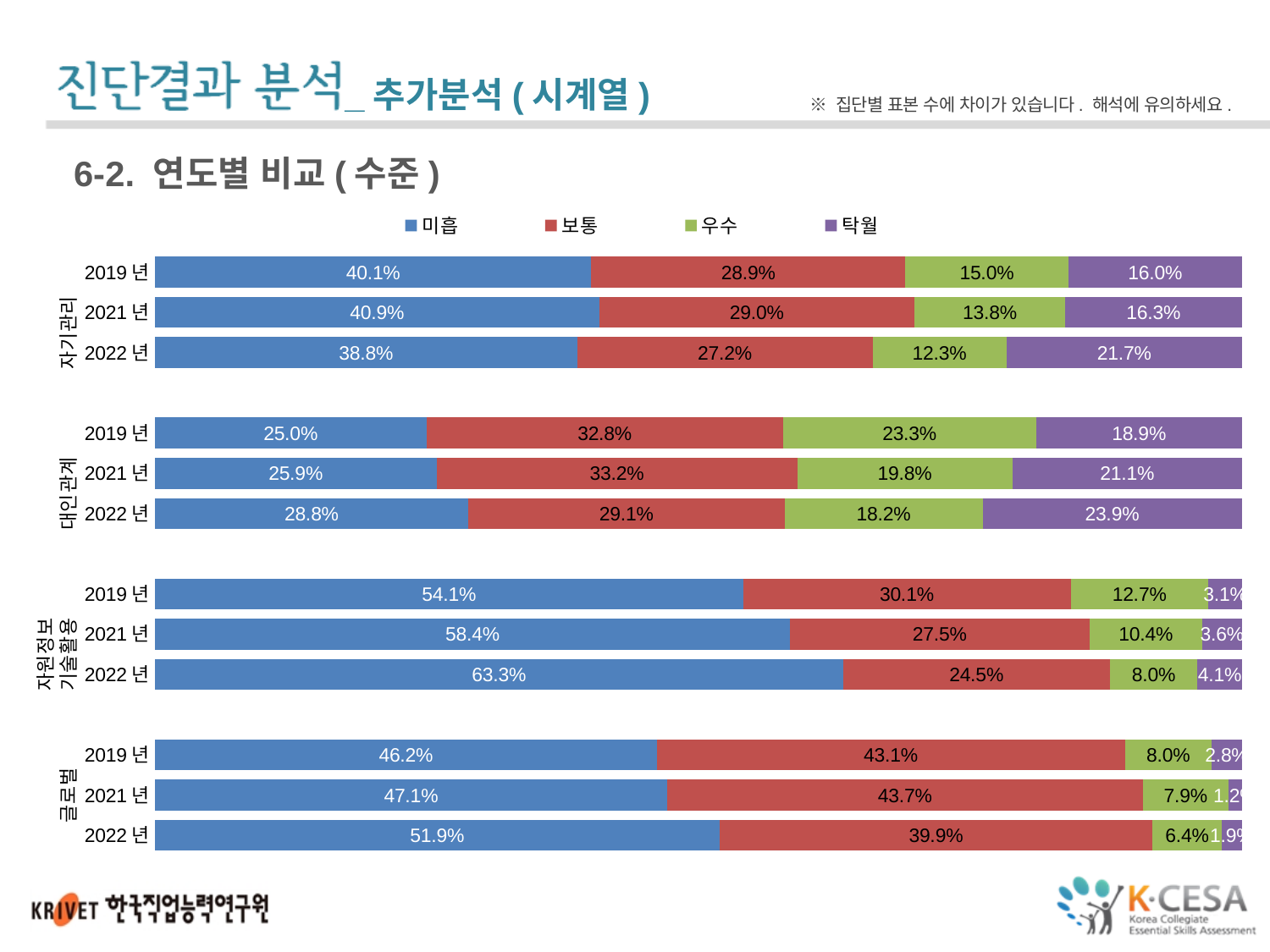

_추가분석(시계열)
※ 집단별 표본 수에 차이가 있습니다. 해석에 유의하세요.
6-2. 연도별 비교(수준)

### Chart

| Category | 미흡 | 보통 | 우수 | 탁월 |
|---|---|---|---|---|
| 2019년 | 0.4013605442176871 | 0.2891156462585034 | 0.14965986394557823 | 0.1598639455782313 |
| 2021년 | 0.4086021505376344 | 0.2903225806451613 | 0.13844086021505375 | 0.16263440860215053 |
| 2022년 | 0.3884514435695538 | 0.27165354330708663 | 0.12335958005249344 | 0.21653543307086615 |
|  | None | None | None | None |
| 2019년 | 0.25 | 0.3277027027027027 | 0.23310810810810811 | 0.1891891891891892 |
| 2021년 | 0.2589641434262948 | 0.33200531208499334 | 0.19787516600265603 | 0.21115537848605576 |
| 2022년 | 0.28833551769331583 | 0.290956749672346 | 0.182175622542595 | 0.23853211009174313 |
|  | None | None | None | None |
| 2019년 | 0.541095890410959 | 0.3013698630136986 | 0.1267123287671233 | 0.030821917808219176 |
| 2021년 | 0.5843454790823212 | 0.27530364372469635 | 0.1039136302294197 | 0.03643724696356275 |
| 2022년 | 0.633245382585752 | 0.24538258575197885 | 0.08047493403693931 | 0.040897097625329816 |
|  | None | None | None | None |
| 2019년 | 0.4618055555555556 | 0.4305555555555556 | 0.0798611111111111 | 0.027777777777777776 |
| 2021년 | 0.4713896457765668 | 0.4373297002724796 | 0.07901907356948229 | 0.01226158038147139 |
| 2022년 | 0.519205298013245 | 0.39867549668874175 | 0.06357615894039735 | 0.018543046357615896 |